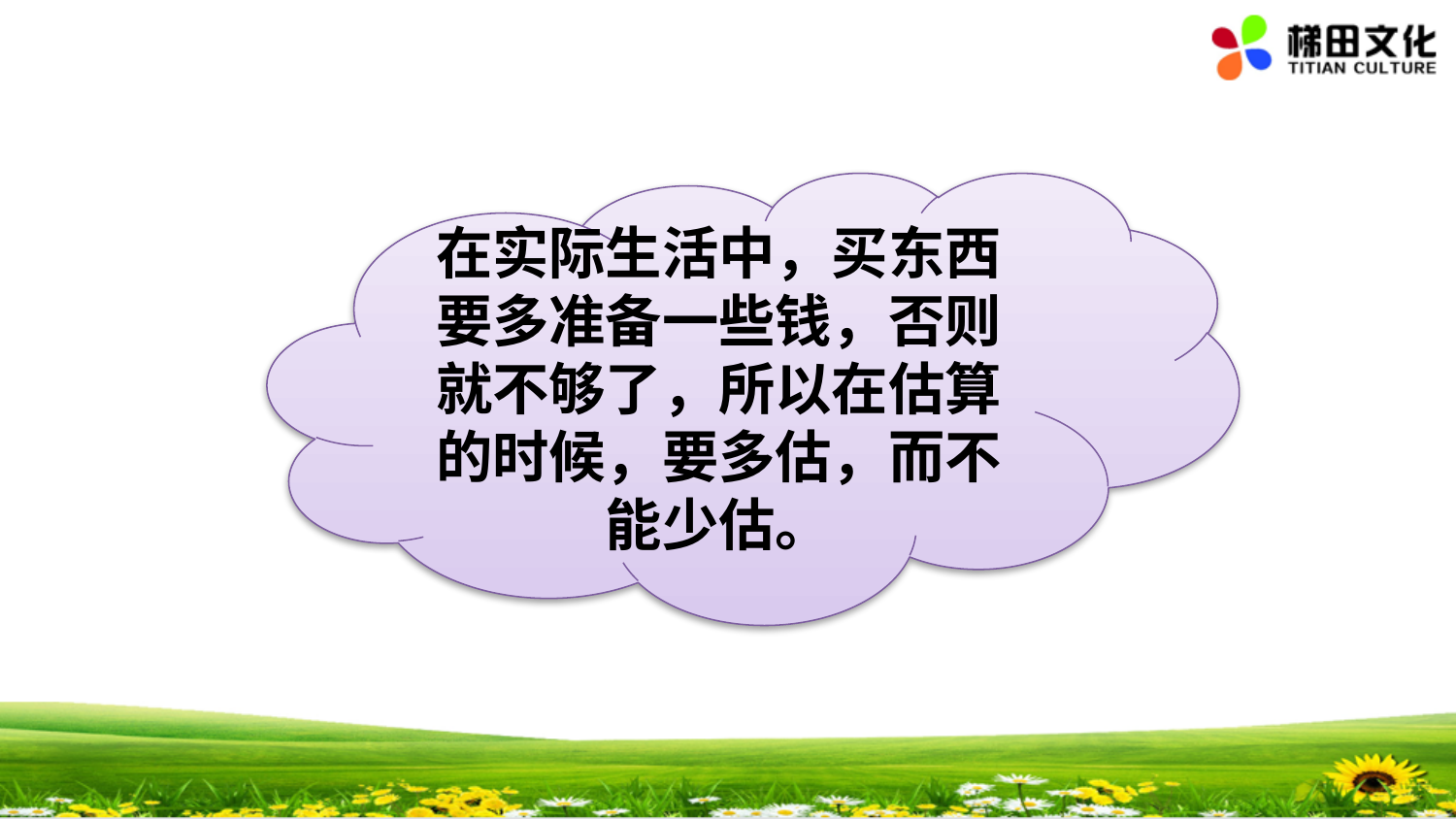

在实际生活中，买东西要多准备一些钱，否则就不够了，所以在估算的时候，要多估，而不能少估。